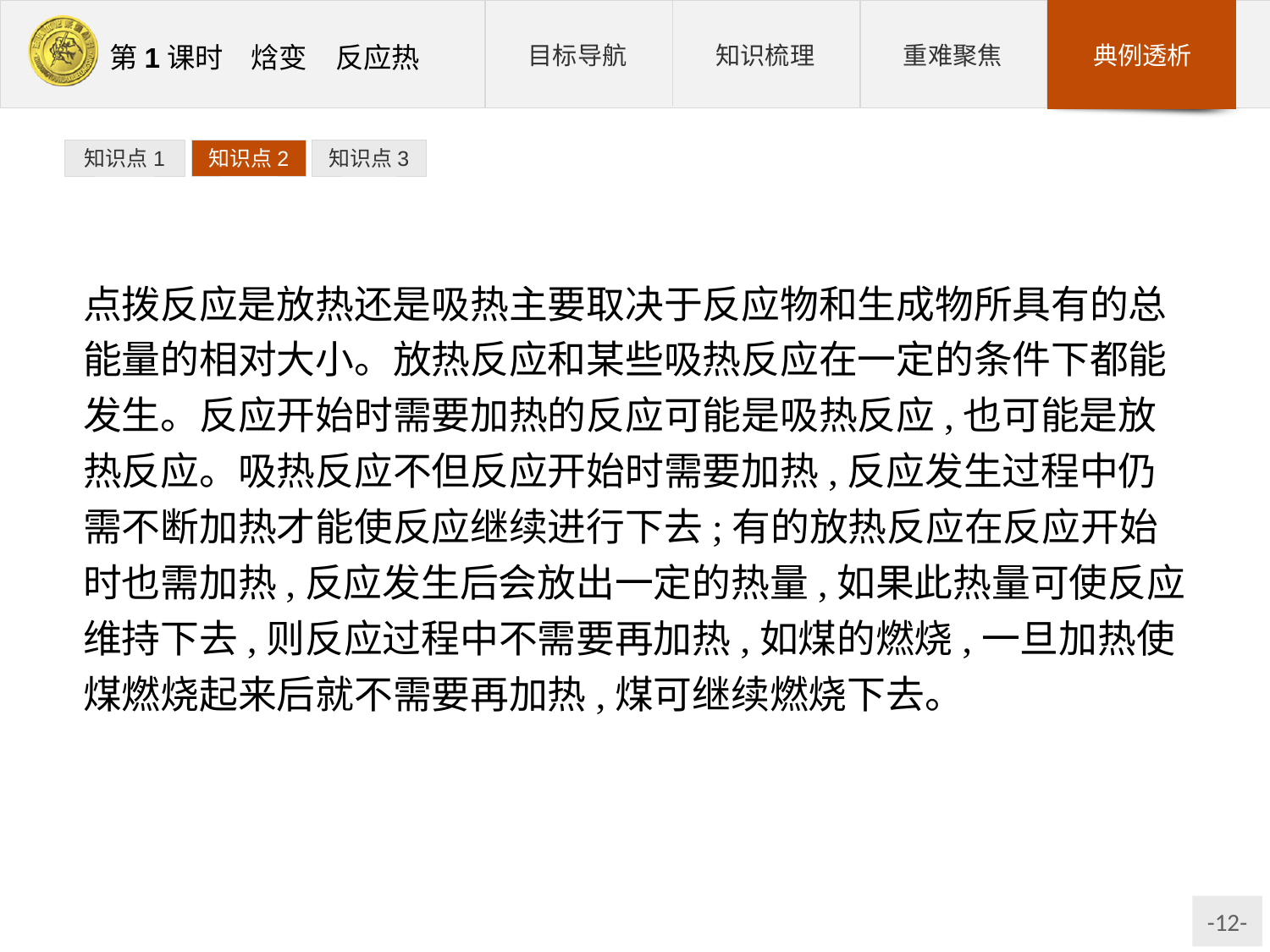

知识点1
知识点2
知识点3
点拨反应是放热还是吸热主要取决于反应物和生成物所具有的总能量的相对大小。放热反应和某些吸热反应在一定的条件下都能发生。反应开始时需要加热的反应可能是吸热反应,也可能是放热反应。吸热反应不但反应开始时需要加热,反应发生过程中仍需不断加热才能使反应继续进行下去;有的放热反应在反应开始时也需加热,反应发生后会放出一定的热量,如果此热量可使反应维持下去,则反应过程中不需要再加热,如煤的燃烧,一旦加热使煤燃烧起来后就不需要再加热,煤可继续燃烧下去。